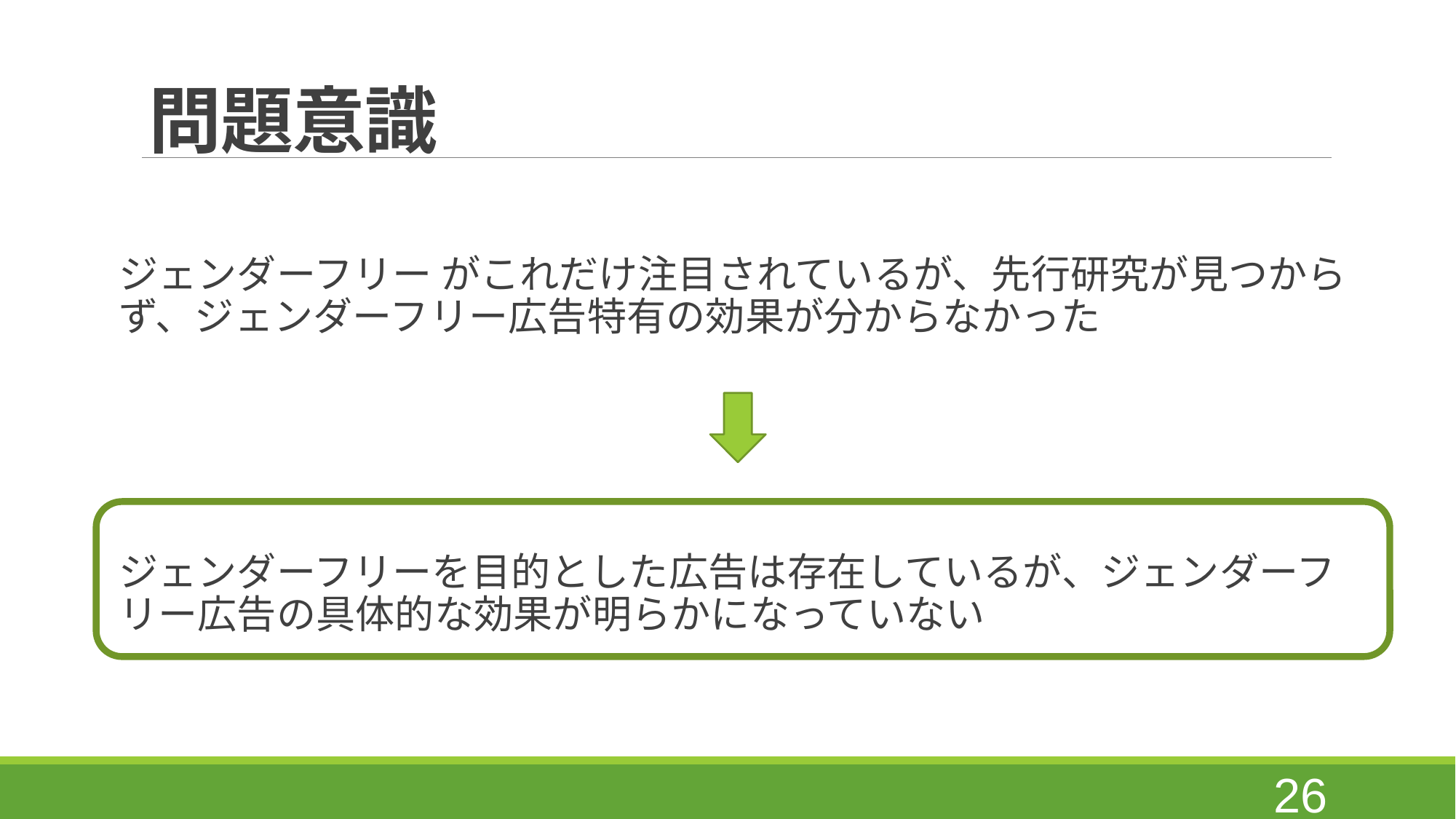

# 問題意識
ジェンダーフリー がこれだけ注目されているが、先行研究が見つからず、ジェンダーフリー広告特有の効果が分からなかった

ジェンダーフリーを目的とした広告は存在しているが、ジェンダーフリー広告の具体的な効果が明らかになっていない

26